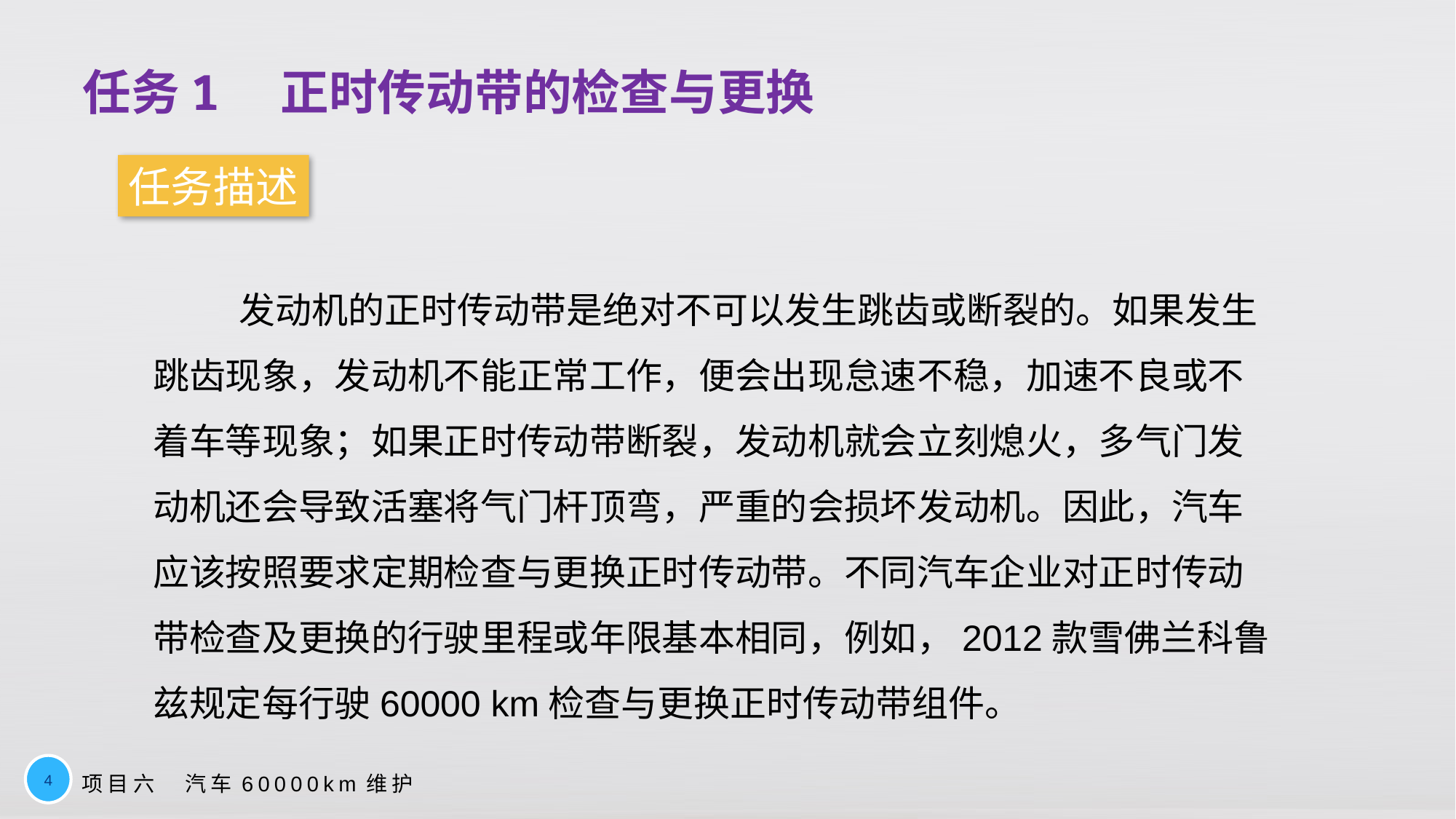

任务1　正时传动带的检查与更换
任务描述
发动机的正时传动带是绝对不可以发生跳齿或断裂的。如果发生跳齿现象，发动机不能正常工作，便会出现怠速不稳，加速不良或不着车等现象；如果正时传动带断裂，发动机就会立刻熄火，多气门发动机还会导致活塞将气门杆顶弯，严重的会损坏发动机。因此，汽车应该按照要求定期检查与更换正时传动带。不同汽车企业对正时传动带检查及更换的行驶里程或年限基本相同，例如，2012款雪佛兰科鲁兹规定每行驶60000 km检查与更换正时传动带组件。
4